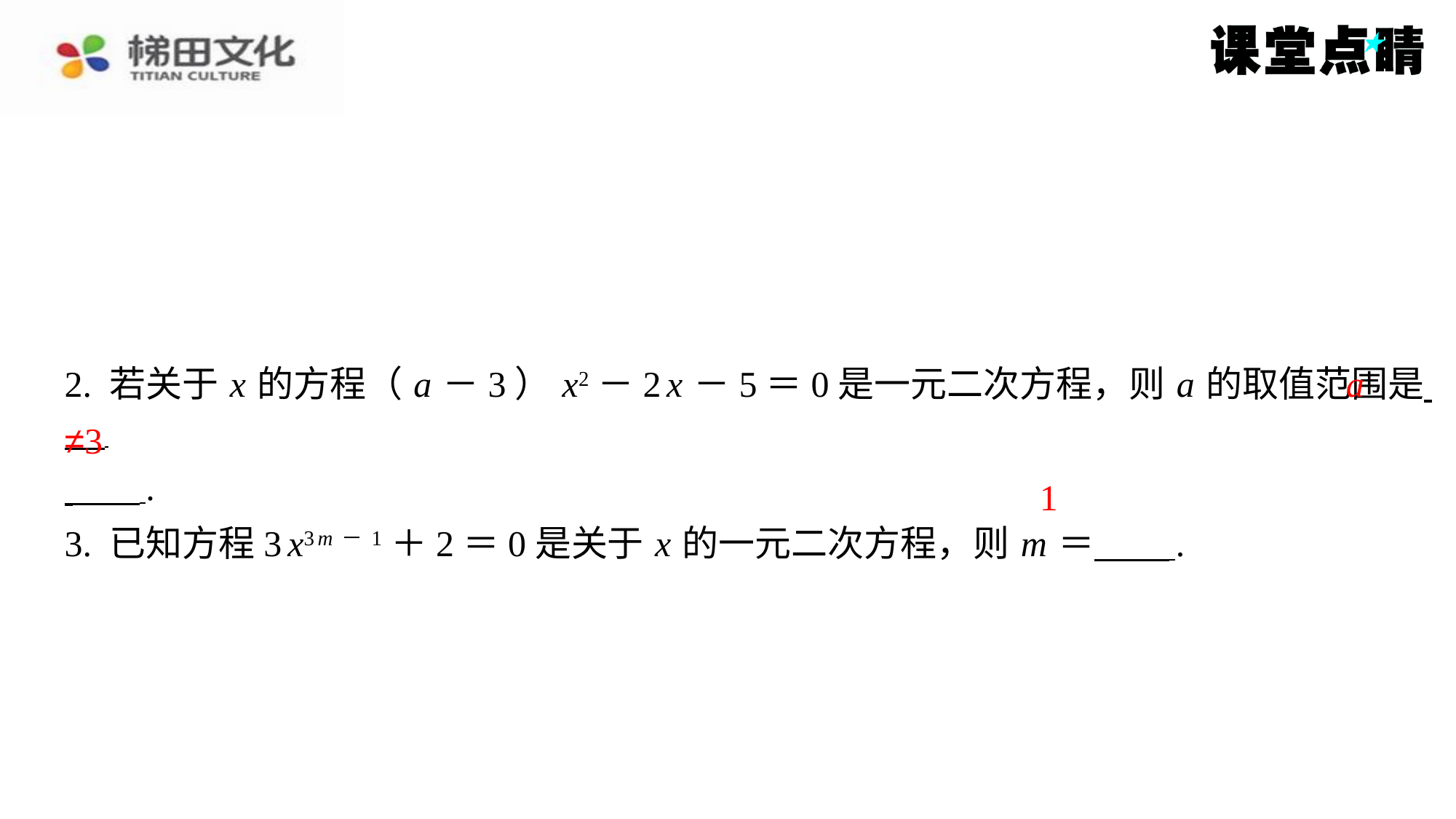

a
2. 若关于 x 的方程（ a －3） x2－2 x －5＝0是一元二次方程，则 a 的取值范围是         ⁠
            ⁠.
3. 已知方程3 x3 m－1＋2＝0是关于 x 的一元二次方程，则 m ＝            ⁠.
≠3
1